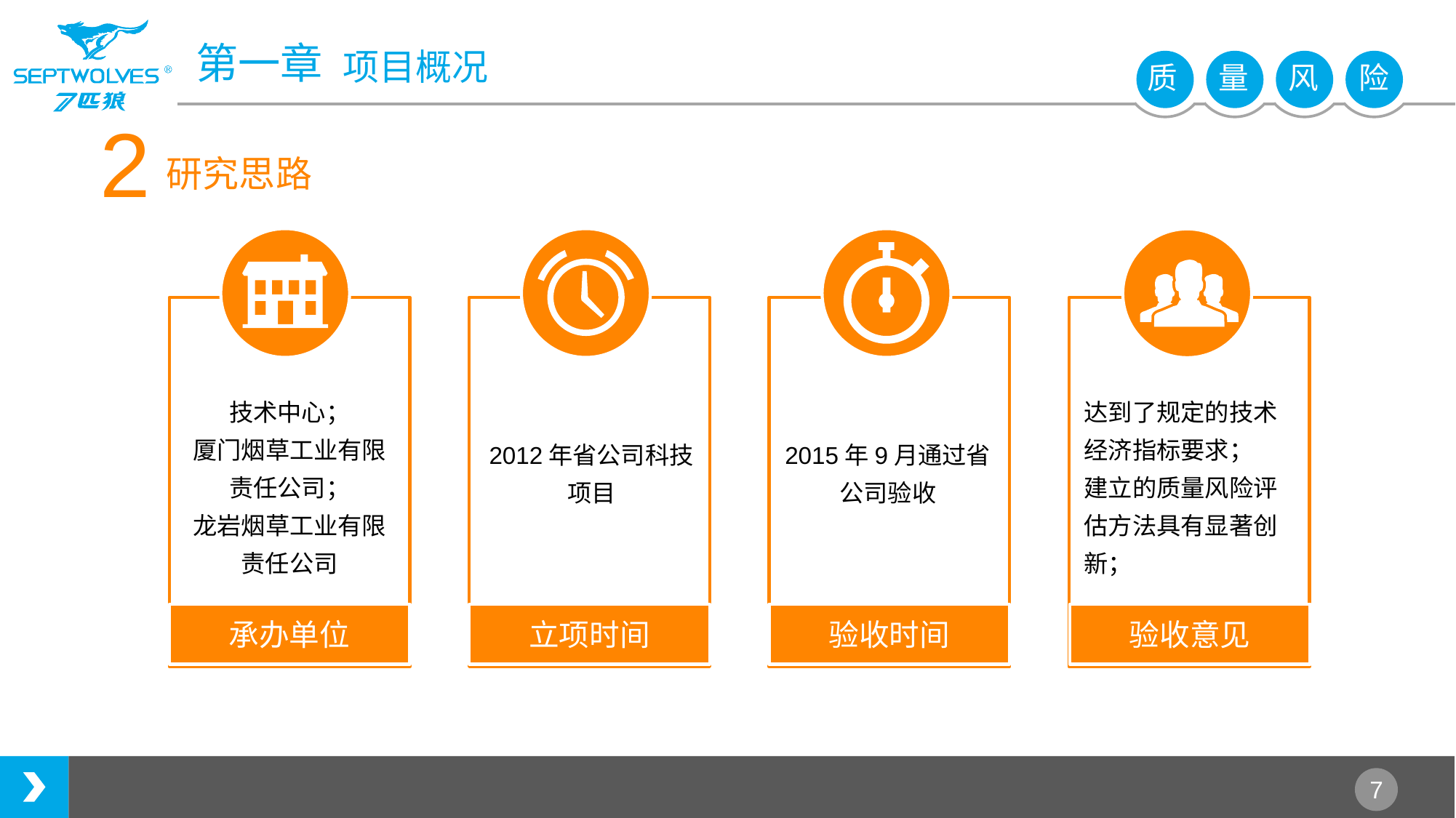

2
研究思路

技术中心；
厦门烟草工业有限责任公司；
龙岩烟草工业有限责任公司
达到了规定的技术经济指标要求；
建立的质量风险评估方法具有显著创新；
2012年省公司科技项目
2015年9月通过省公司验收
承办单位
立项时间
验收时间
验收意见